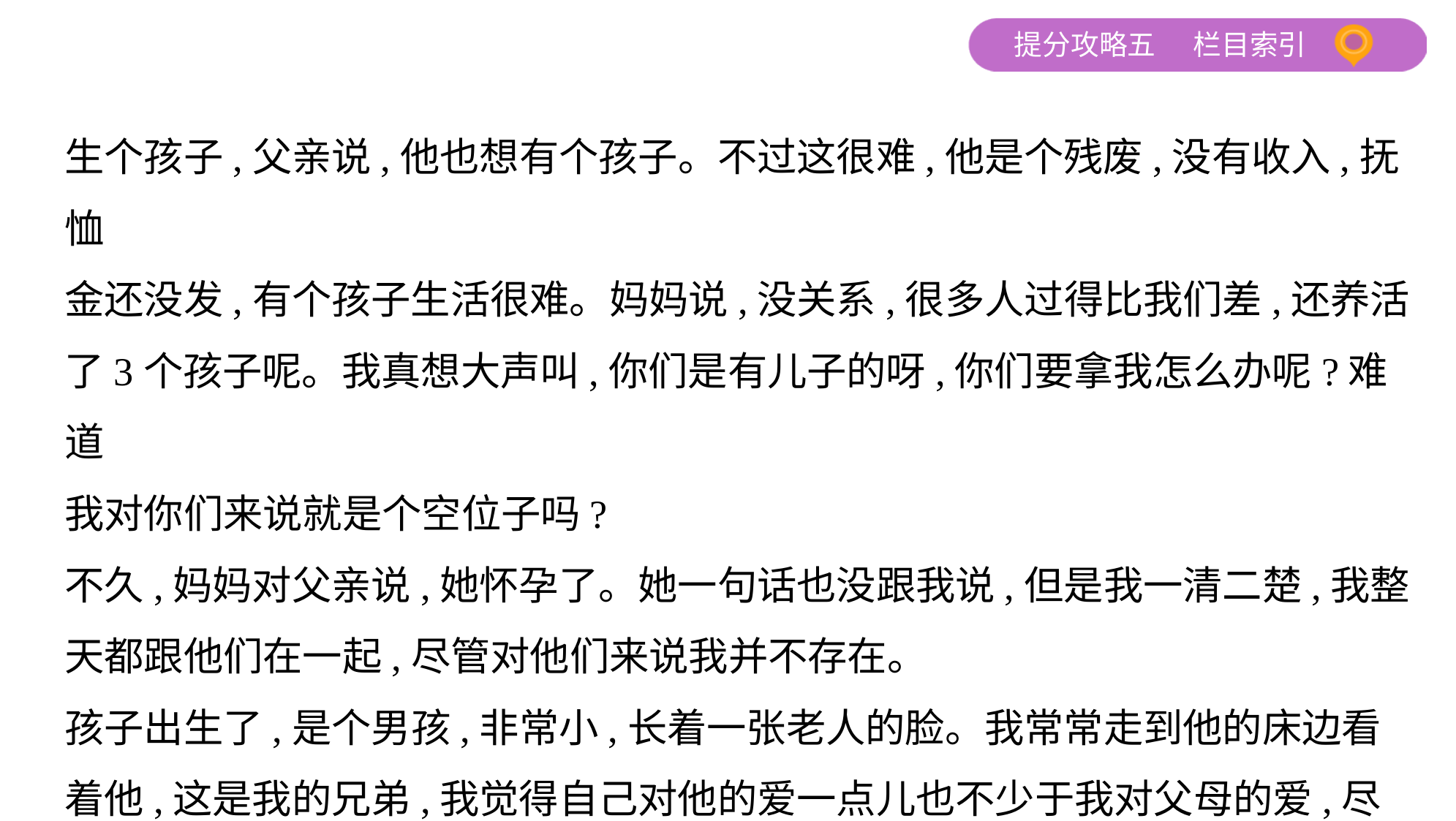

生个孩子,父亲说,他也想有个孩子。不过这很难,他是个残废,没有收入,抚恤
金还没发,有个孩子生活很难。妈妈说,没关系,很多人过得比我们差,还养活
了3个孩子呢。我真想大声叫,你们是有儿子的呀,你们要拿我怎么办呢?难道
我对你们来说就是个空位子吗?
不久,妈妈对父亲说,她怀孕了。她一句话也没跟我说,但是我一清二楚,我整
天都跟他们在一起,尽管对他们来说我并不存在。
孩子出生了,是个男孩,非常小,长着一张老人的脸。我常常走到他的床边看
着他,这是我的兄弟,我觉得自己对他的爱一点儿也不少于我对父母的爱,尽
管他生下来就是为了取代我,这很明显,因为他们甚至给他取了我的名字——